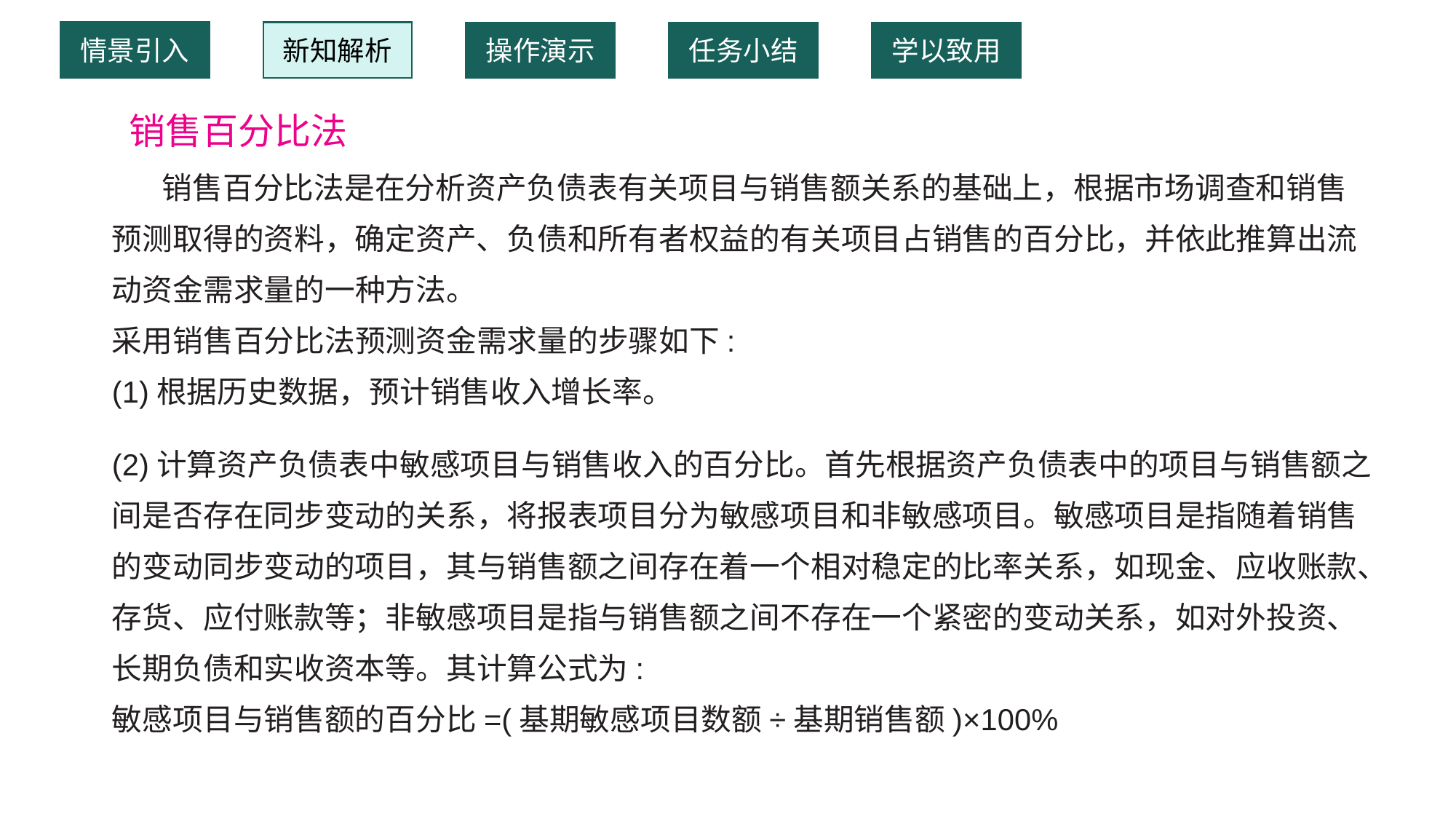

情景引入
新知解析
操作演示
任务小结
学以致用
 销售百分比法
      销售百分比法是在分析资产负债表有关项目与销售额关系的基础上，根据市场调查和销售预测取得的资料，确定资产、负债和所有者权益的有关项目占销售的百分比，并依此推算出流动资金需求量的一种方法。
采用销售百分比法预测资金需求量的步骤如下:
(1)根据历史数据，预计销售收入增长率。

(2)计算资产负债表中敏感项目与销售收入的百分比。首先根据资产负债表中的项目与销售额之间是否存在同步变动的关系，将报表项目分为敏感项目和非敏感项目。敏感项目是指随着销售的变动同步变动的项目，其与销售额之间存在着一个相对稳定的比率关系，如现金、应收账款、存货、应付账款等；非敏感项目是指与销售额之间不存在一个紧密的变动关系，如对外投资、长期负债和实收资本等。其计算公式为:
敏感项目与销售额的百分比=(基期敏感项目数额÷基期销售额)×100%